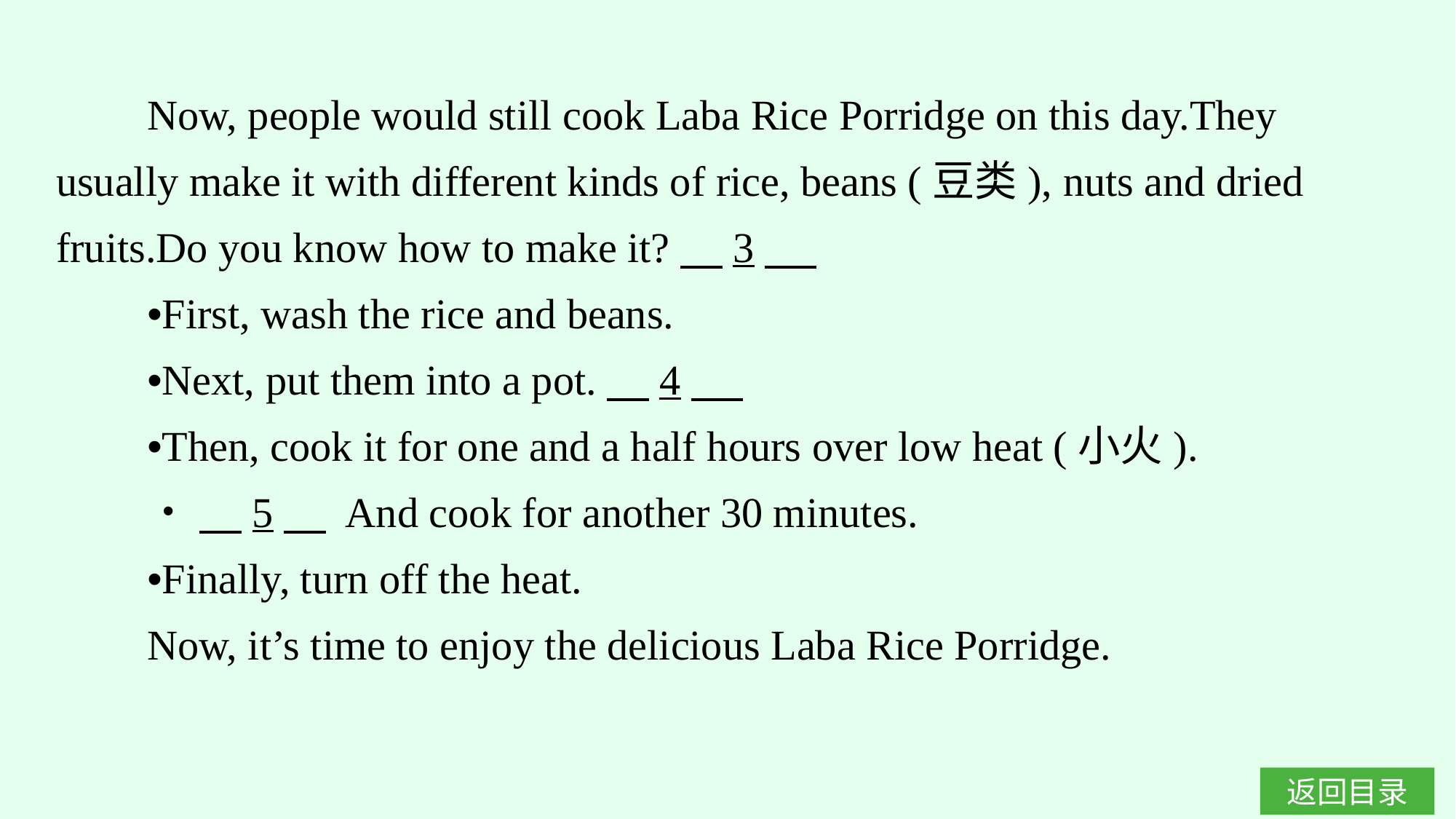

Now, people would still cook Laba Rice Porridge on this day.They usually make it with different kinds of rice, beans (豆类), nuts and dried fruits.Do you know how to make it?　3
•First, wash the rice and beans.
•Next, put them into a pot.　4
•Then, cook it for one and a half hours over low heat (小火).
•　5　 And cook for another 30 minutes.
•Finally, turn off the heat.
Now, it’s time to enjoy the delicious Laba Rice Porridge.